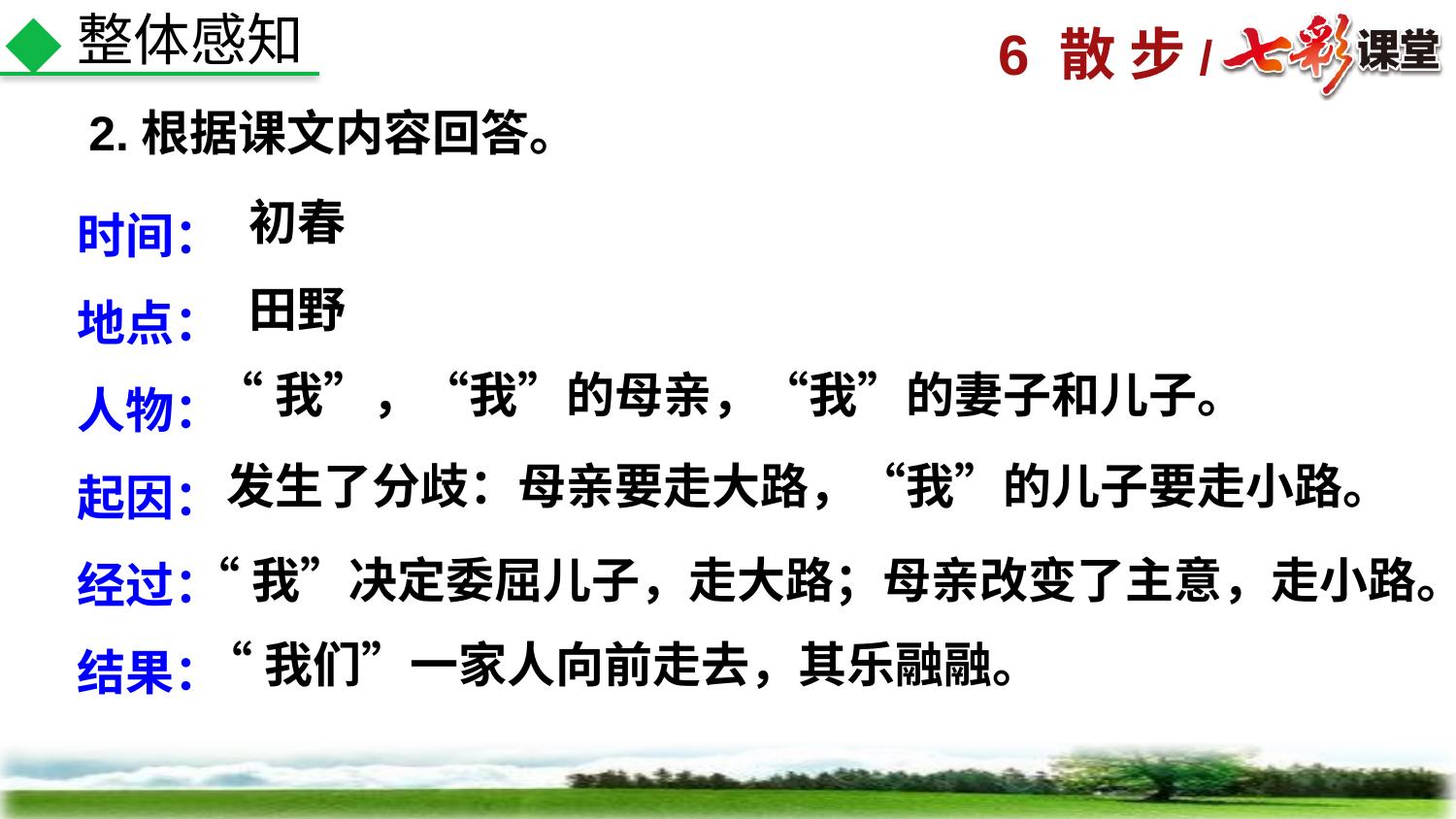

整体感知

2.根据课文内容回答。
时间：
地点：
人物：
起因：
经过：
结果：
初春
田野
“我”，“我”的母亲，“我”的妻子和儿子。
发生了分歧：母亲要走大路，“我”的儿子要走小路。
“我”决定委屈儿子，走大路；母亲改变了主意，走小路。
“我们”一家人向前走去，其乐融融。